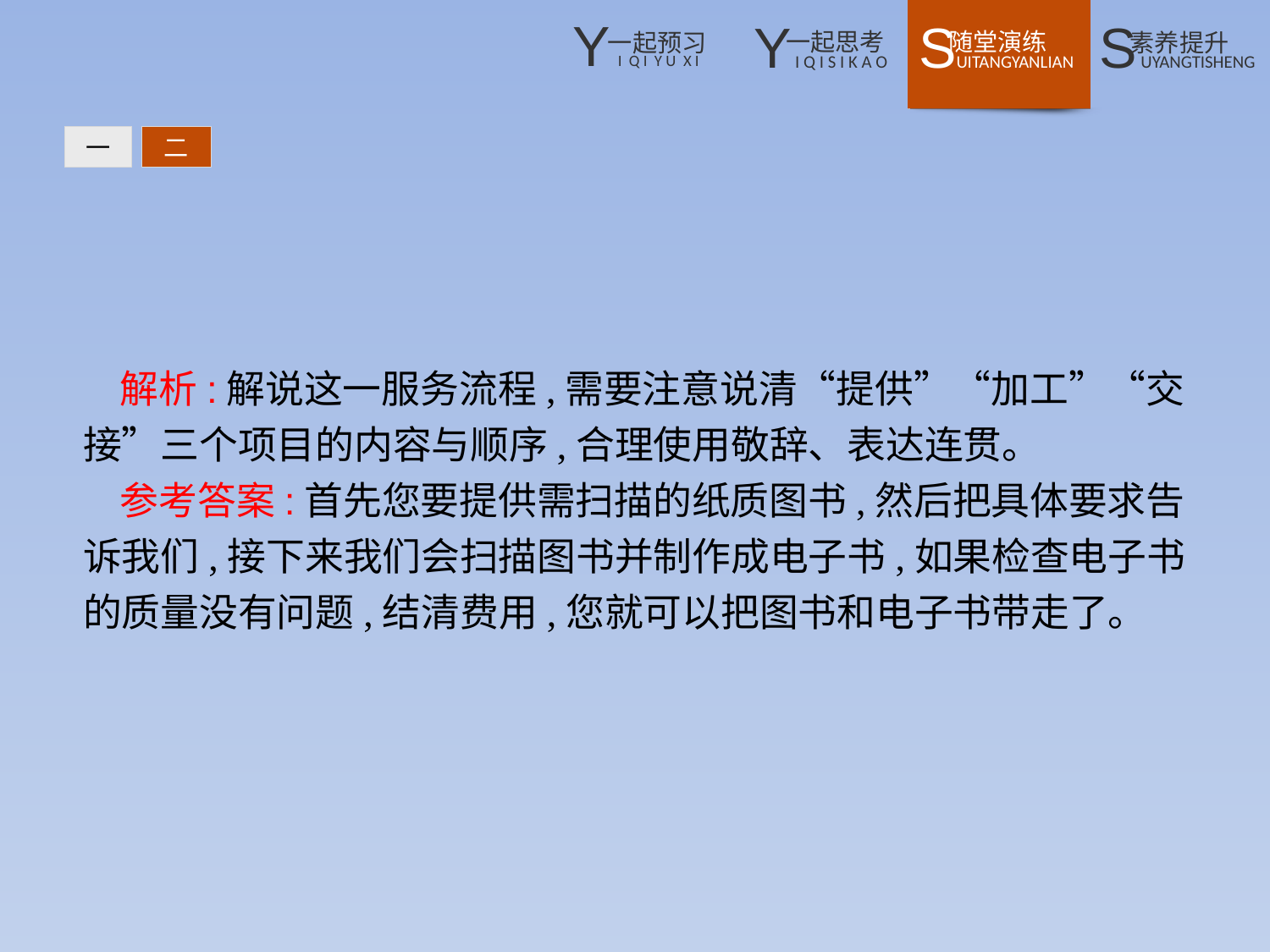

一
二
解析:解说这一服务流程,需要注意说清“提供”“加工”“交接”三个项目的内容与顺序,合理使用敬辞、表达连贯。
参考答案:首先您要提供需扫描的纸质图书,然后把具体要求告诉我们,接下来我们会扫描图书并制作成电子书,如果检查电子书的质量没有问题,结清费用,您就可以把图书和电子书带走了。